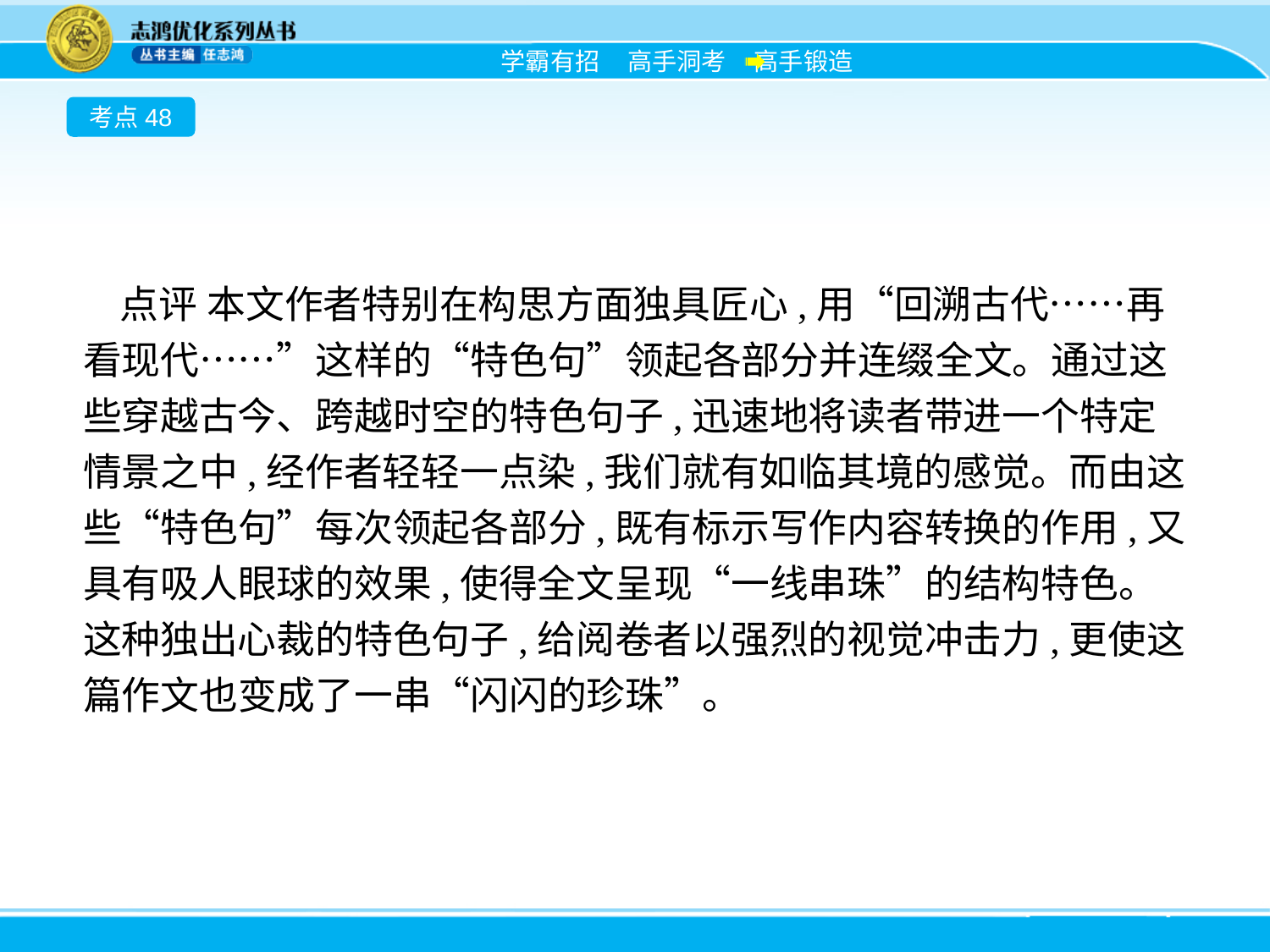

考点48
点评 本文作者特别在构思方面独具匠心,用“回溯古代……再看现代……”这样的“特色句”领起各部分并连缀全文。通过这些穿越古今、跨越时空的特色句子,迅速地将读者带进一个特定情景之中,经作者轻轻一点染,我们就有如临其境的感觉。而由这些“特色句”每次领起各部分,既有标示写作内容转换的作用,又具有吸人眼球的效果,使得全文呈现“一线串珠”的结构特色。这种独出心裁的特色句子,给阅卷者以强烈的视觉冲击力,更使这篇作文也变成了一串“闪闪的珍珠”。